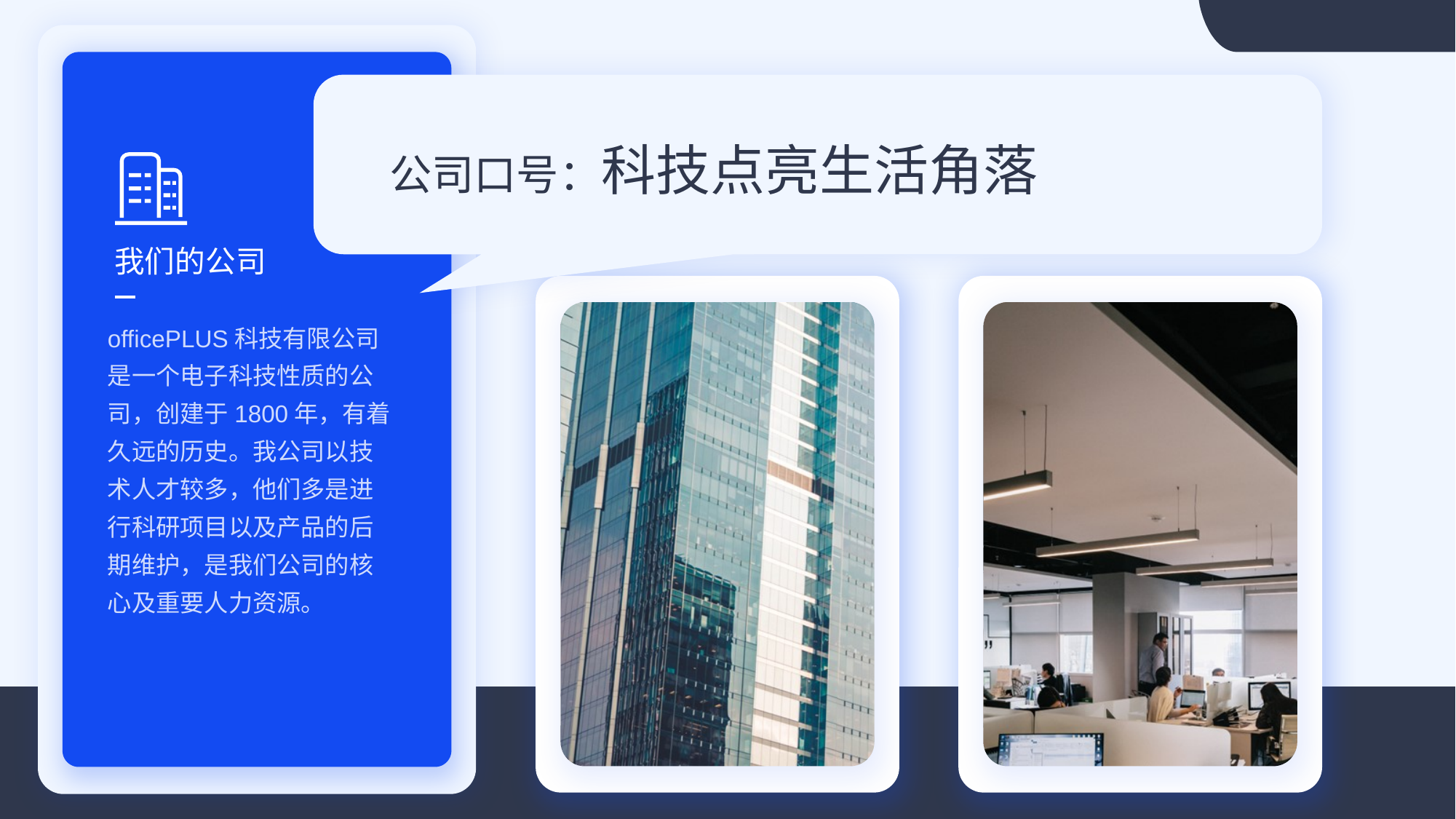

公司口号：科技点亮生活角落

我们的公司

officePLUS科技有限公司是一个电子科技性质的公司，创建于1800年，有着久远的历史。我公司以技术人才较多，他们多是进行科研项目以及产品的后期维护，是我们公司的核心及重要人力资源。